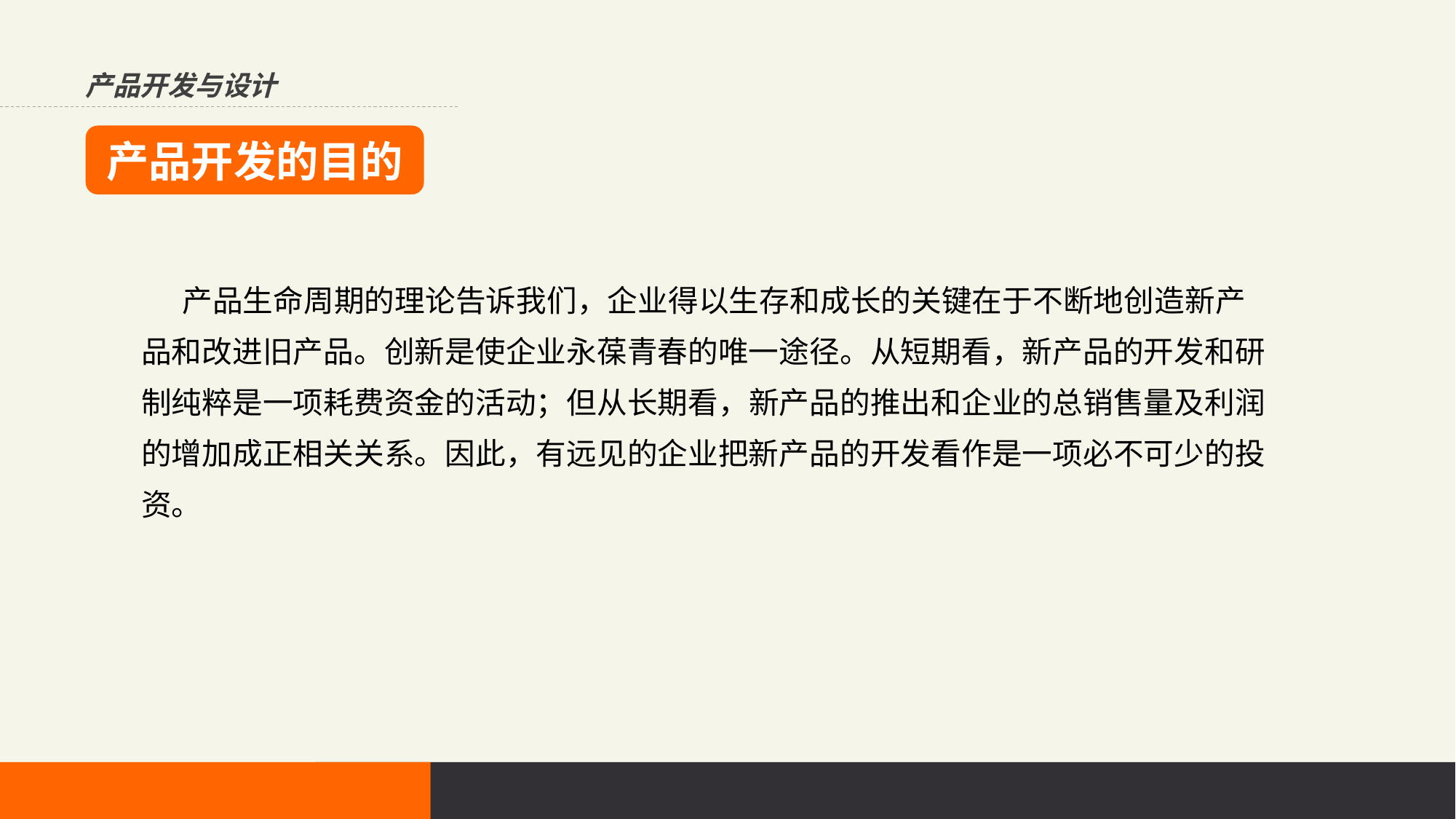

产品开发与设计
产品开发的目的
     产品生命周期的理论告诉我们，企业得以生存和成长的关键在于不断地创造新产品和改进旧产品。创新是使企业永葆青春的唯一途径。从短期看，新产品的开发和研制纯粹是一项耗费资金的活动；但从长期看，新产品的推出和企业的总销售量及利润的增加成正相关关系。因此，有远见的企业把新产品的开发看作是一项必不可少的投资。